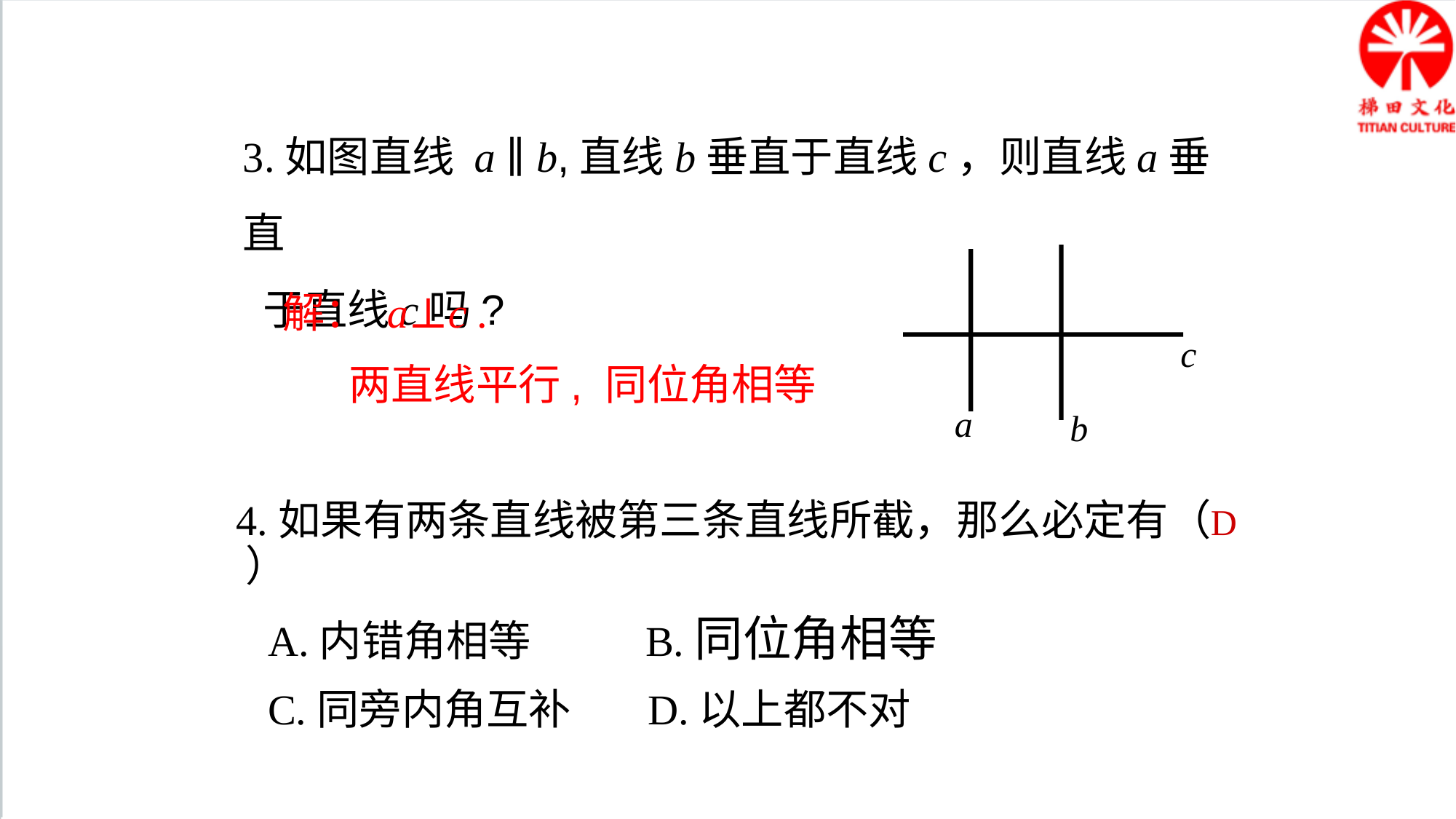

3.如图直线 a ∥ b,直线b垂直于直线c，则直线a垂直
 于直线c吗?

c

a
b
 解： a⊥c .
        两直线平行, 同位角相等
4.如果有两条直线被第三条直线所截，那么必定有（   ）
   A.内错角相等           B.同位角相等
   C.同旁内角互补       D.以上都不对
D